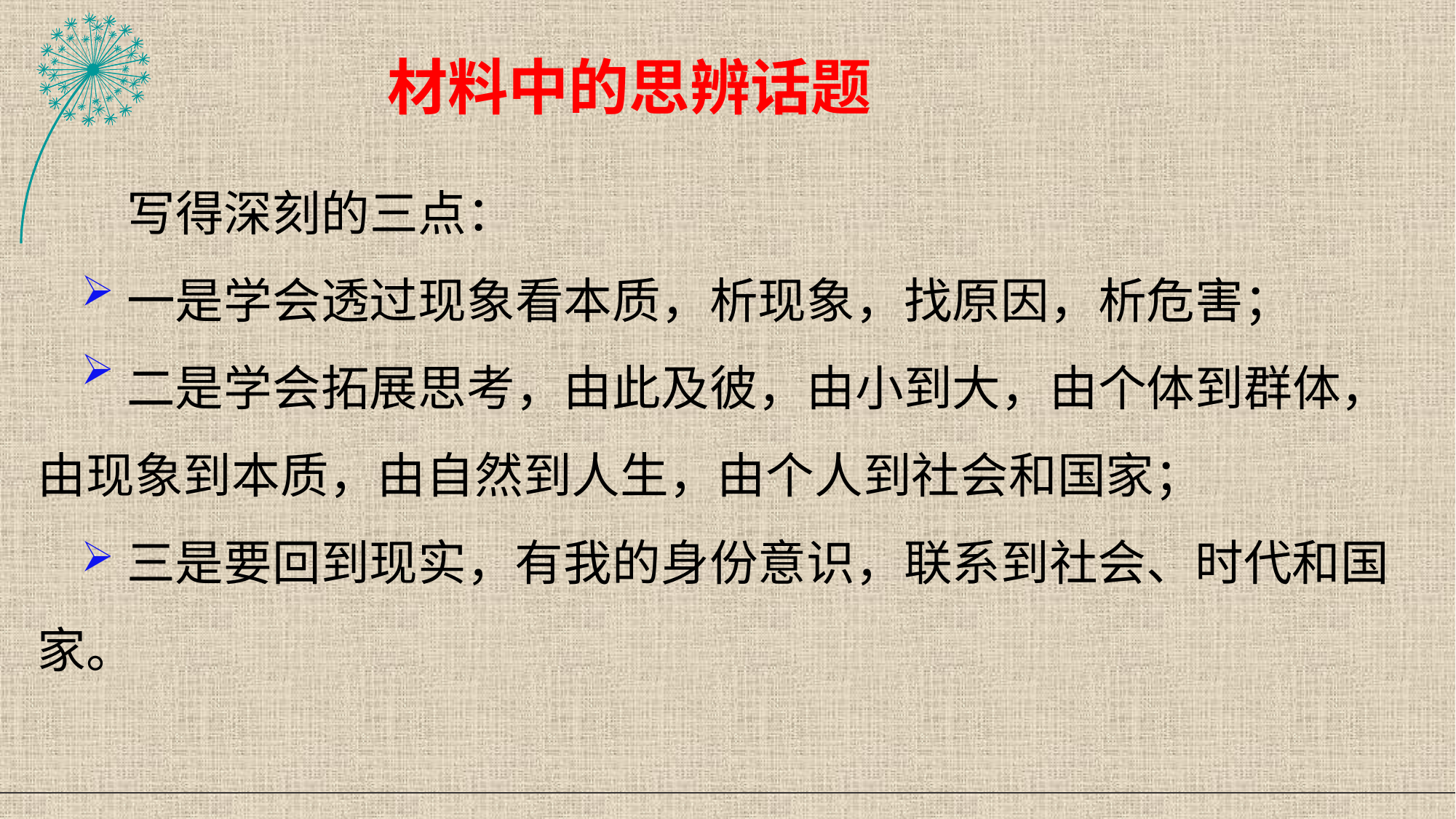

材料中的思辨话题
 写得深刻的三点：
 一是学会透过现象看本质，析现象，找原因，析危害；
 二是学会拓展思考，由此及彼，由小到大，由个体到群体，由现象到本质，由自然到人生，由个人到社会和国家；
 三是要回到现实，有我的身份意识，联系到社会、时代和国家。

104